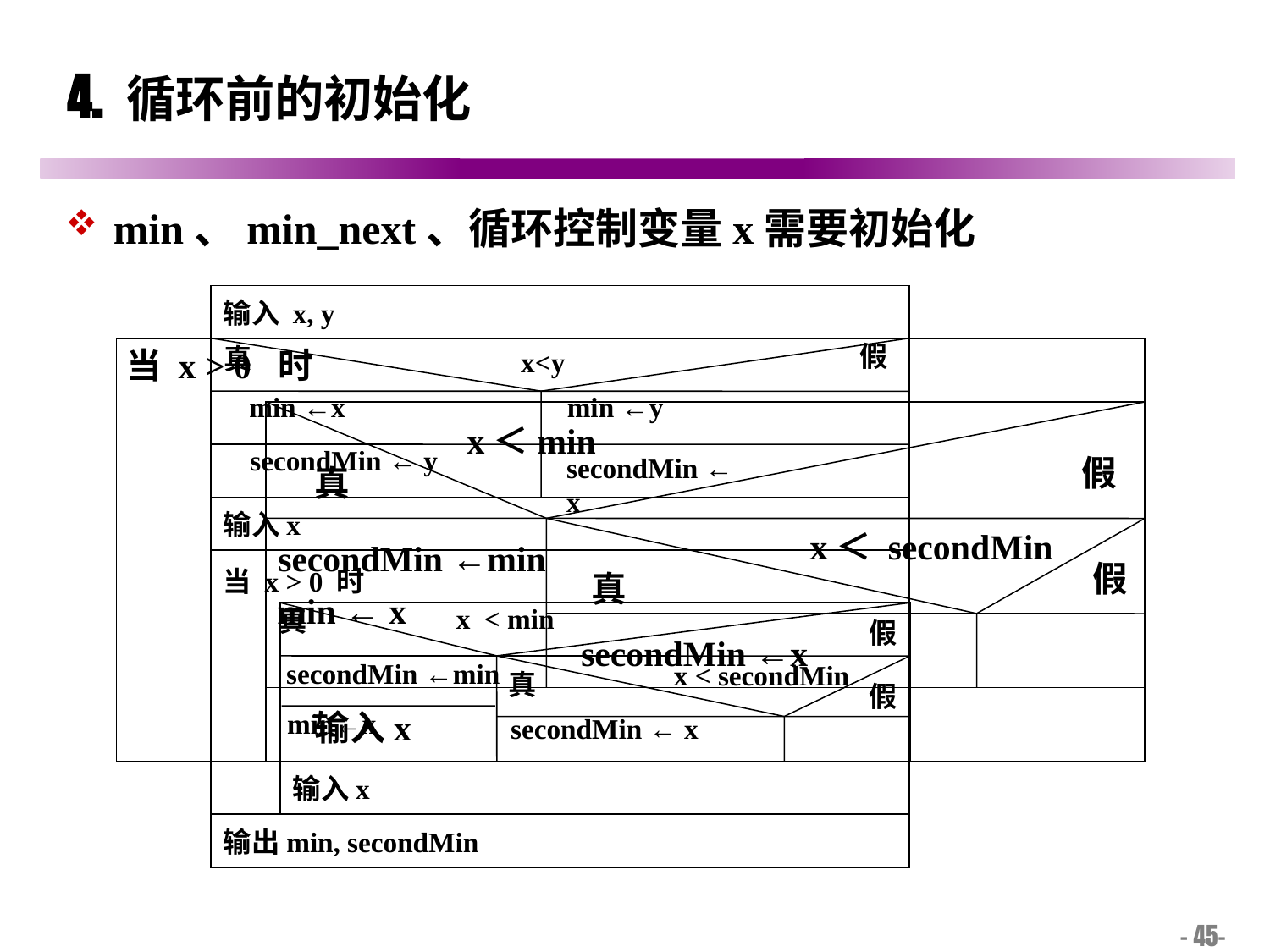

# 4. 循环前的初始化
min、min_next、循环控制变量x需要初始化
输入 x, y
假
 真

x<y

min ←x
min ←y

secondMin ← y

secondMin ← x
输入x
当 x > 0 时

x  < min
真

假
secondMin ←min
x < secondMin

真
假
min←x
secondMin ← x

输入x
输出min, secondMin
当 x > 0  时

x＜min
假
真

x＜ secondMin
secondMin ←min
假
真
secondMin ←x
min ← x

输入x
 - 45-